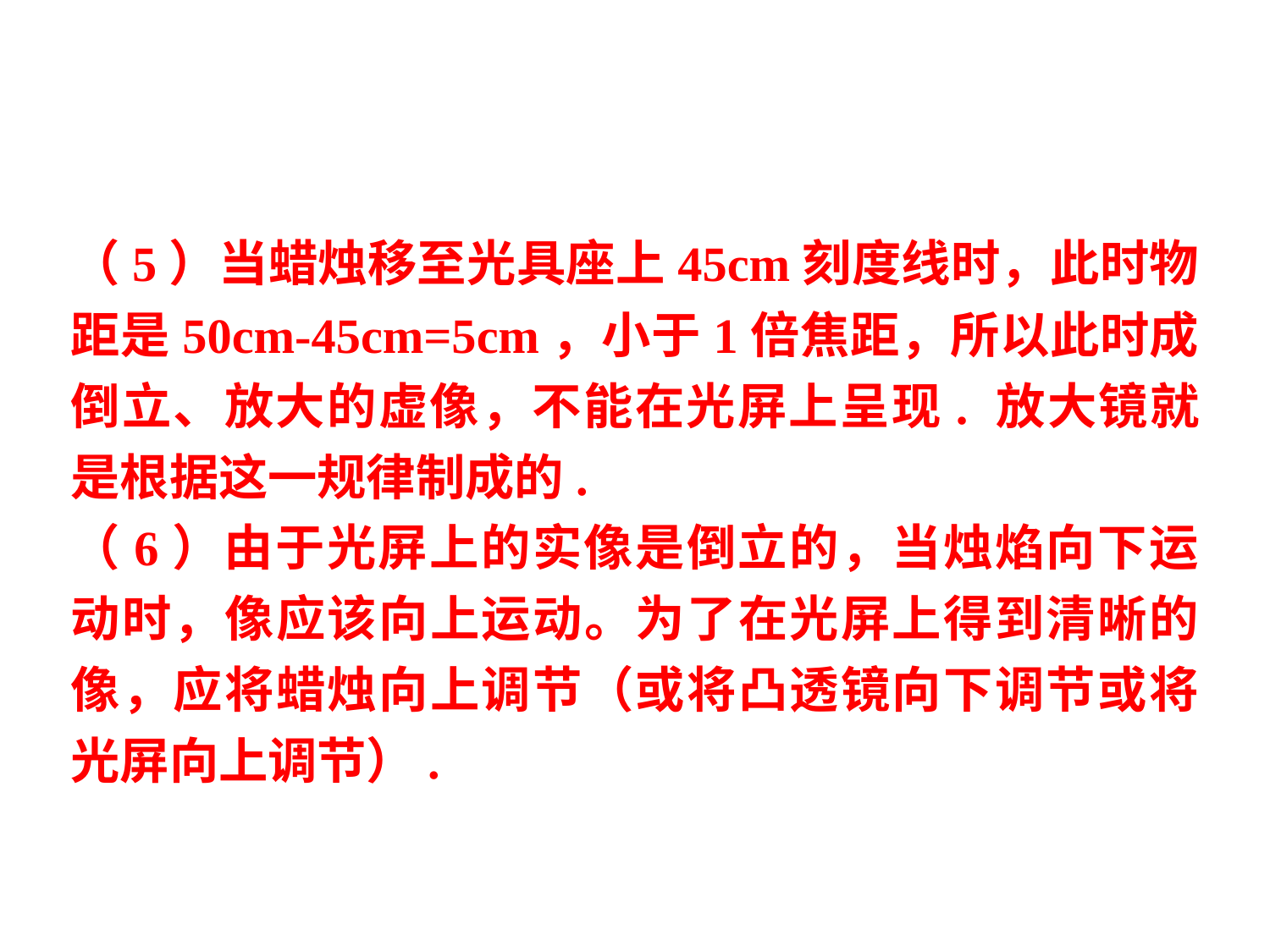

（5）当蜡烛移至光具座上45cm刻度线时，此时物距是50cm-45cm=5cm，小于1倍焦距，所以此时成倒立、放大的虚像，不能在光屏上呈现. 放大镜就是根据这一规律制成的.
（6）由于光屏上的实像是倒立的，当烛焰向下运动时，像应该向上运动。为了在光屏上得到清晰的像，应将蜡烛向上调节（或将凸透镜向下调节或将光屏向上调节）.